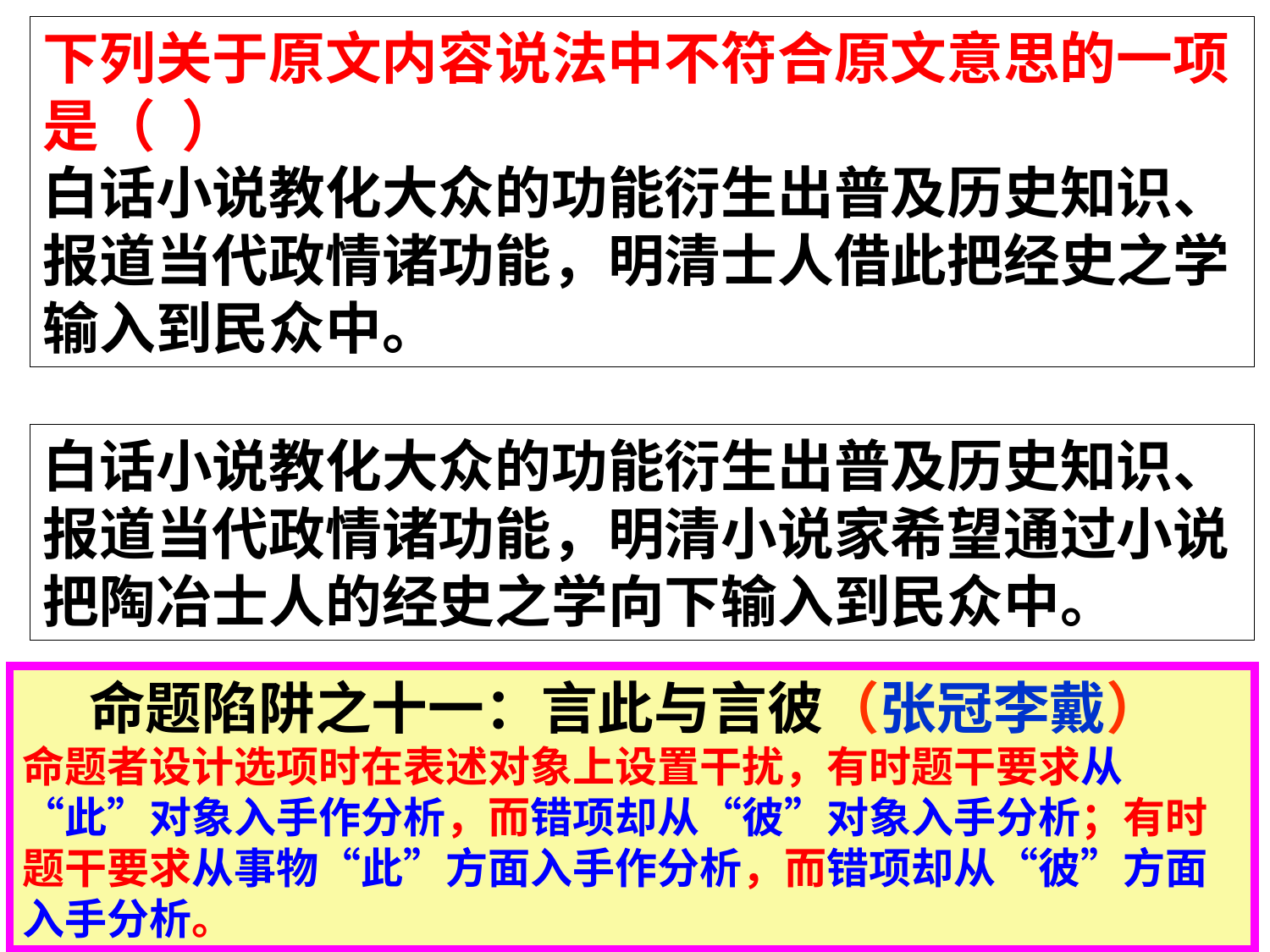

下列关于原文内容说法中不符合原文意思的一项是（  ）
白话小说教化大众的功能衍生出普及历史知识、报道当代政情诸功能，明清士人借此把经史之学输入到民众中。
白话小说教化大众的功能衍生出普及历史知识、报道当代政情诸功能，明清小说家希望通过小说把陶冶士人的经史之学向下输入到民众中。
命题陷阱之十一：言此与言彼（张冠李戴）
命题者设计选项时在表述对象上设置干扰，有时题干要求从“此”对象入手作分析，而错项却从“彼”对象入手分析；有时题干要求从事物“此”方面入手作分析，而错项却从“彼”方面入手分析。